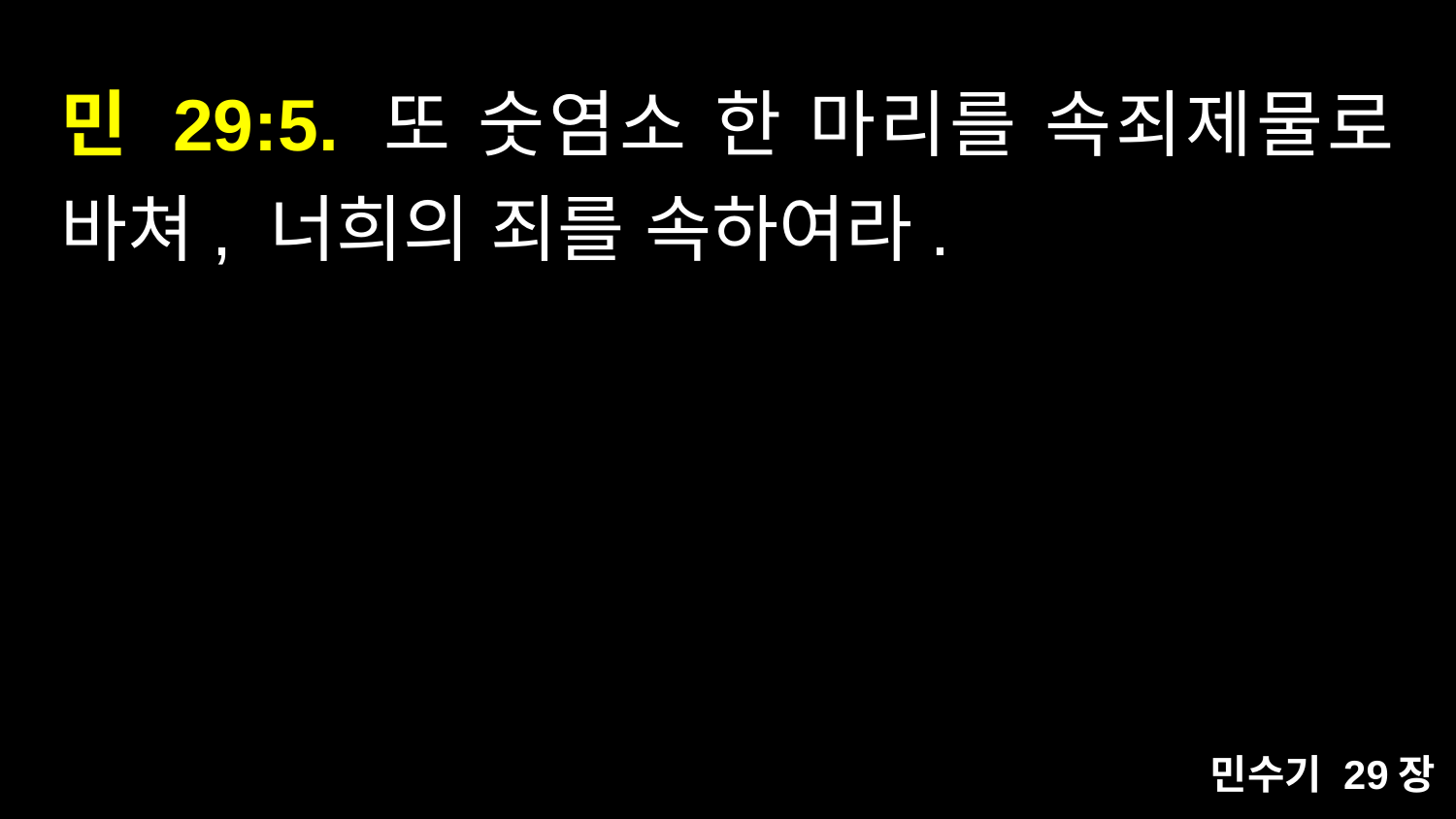

# 민 29:5. 또 숫염소 한 마리를 속죄제물로 바쳐, 너희의 죄를 속하여라.
민수기 29장